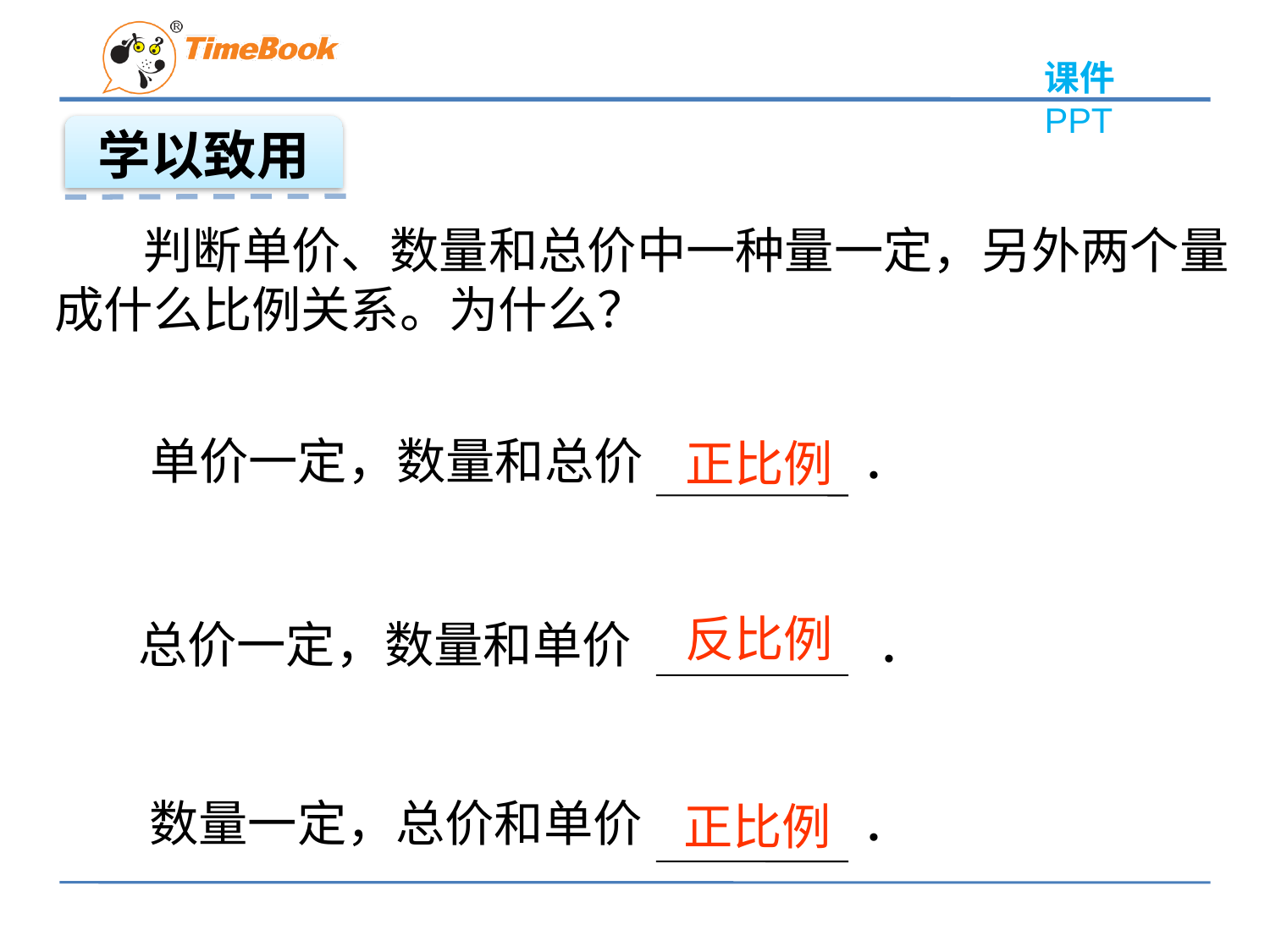

学以致用
       判断单价、数量和总价中一种量一定，另外两个量
成什么比例关系。为什么？
单价一定，数量和总价                    ．
正比例

反比例
总价一定，数量和单价　　　　　．

数量一定，总价和单价                    ．
正比例